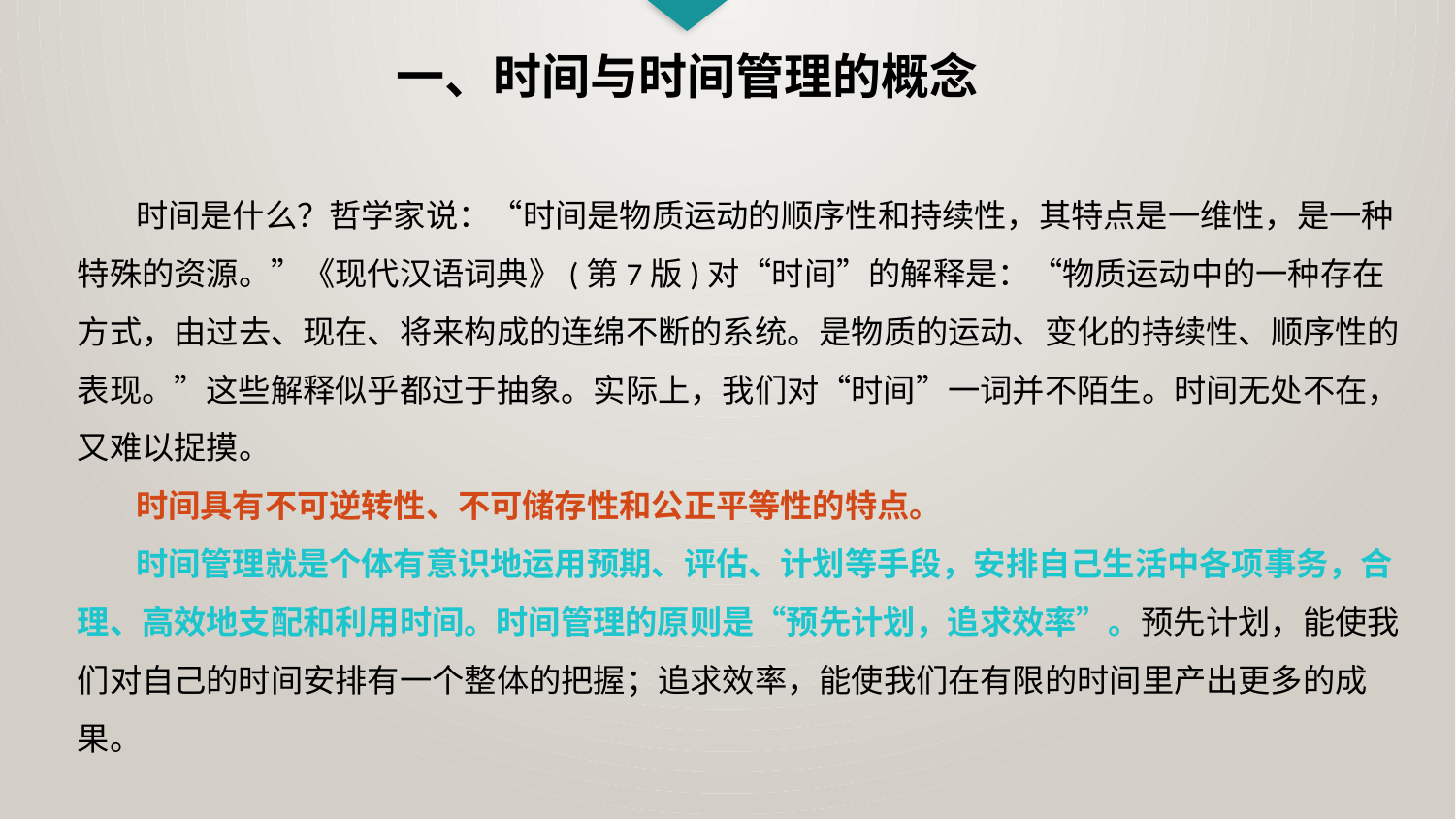

一、时间与时间管理的概念
       时间是什么？哲学家说：“时间是物质运动的顺序性和持续性，其特点是一维性，是一种特殊的资源。”《现代汉语词典》(第7版)对“时间”的解释是：“物质运动中的一种存在方式，由过去、现在、将来构成的连绵不断的系统。是物质的运动、变化的持续性、顺序性的表现。”这些解释似乎都过于抽象。实际上，我们对“时间”一词并不陌生。时间无处不在，又难以捉摸。
       时间具有不可逆转性、不可储存性和公正平等性的特点。
       时间管理就是个体有意识地运用预期、评估、计划等手段，安排自己生活中各项事务，合理、高效地支配和利用时间。时间管理的原则是“预先计划，追求效率”。预先计划，能使我们对自己的时间安排有一个整体的把握；追求效率，能使我们在有限的时间里产出更多的成果。
20